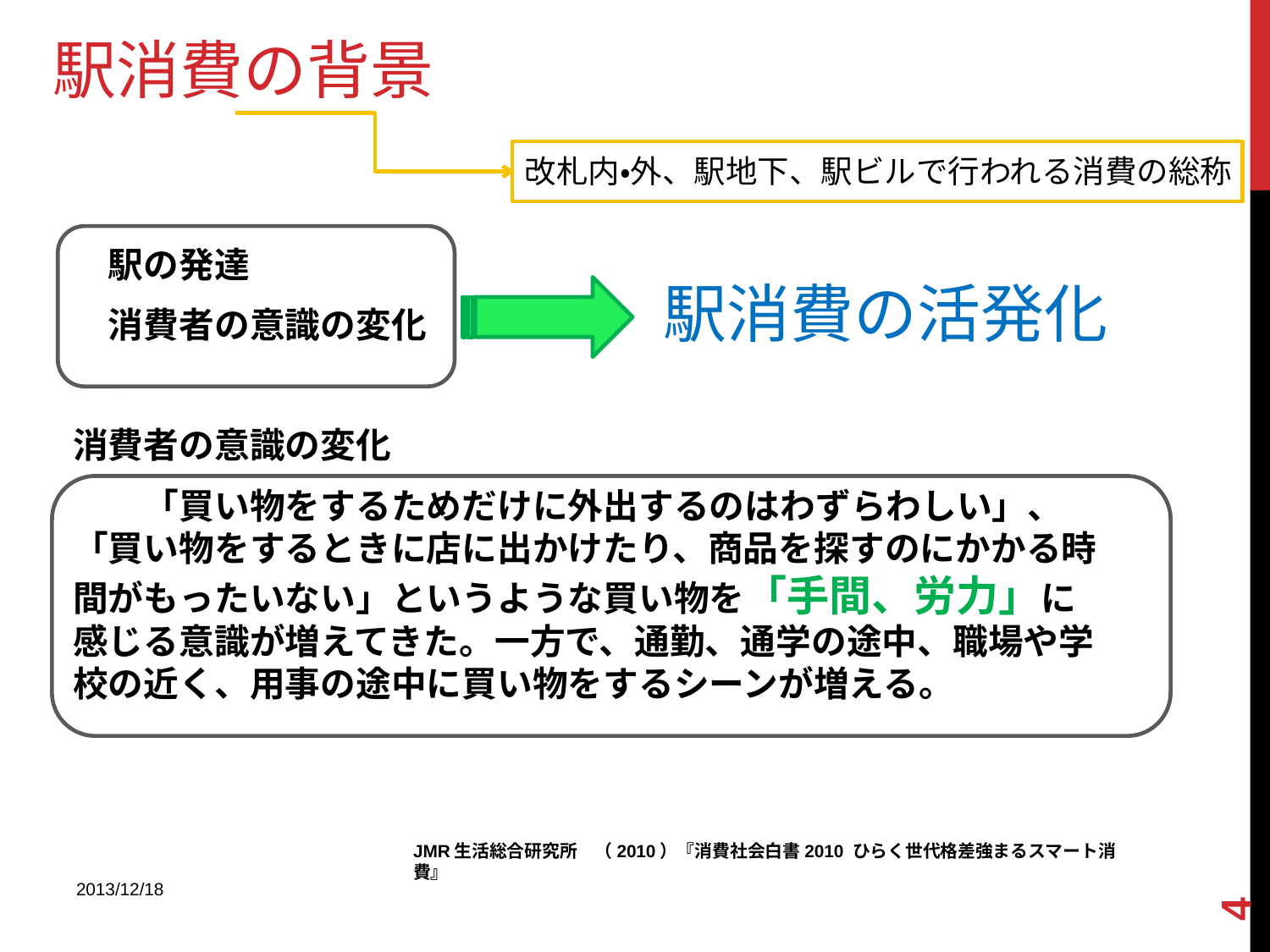

駅消費の背景

改札内・外、駅地下、駅ビルで行われる消費の総称

　駅の発達
　消費者の意識の変化

消費者の意識の変化
　　「買い物をするためだけに外出するのはわずらわしい」、「買い物をするときに店に出かけたり、商品を探すのにかかる時間がもったいない」というような買い物を「手間、労力」に感じる意識が増えてきた。一方で、通勤、通学の途中、職場や学校の近く、用事の途中に買い物をするシーンが増える。
駅消費の活発化

4
JMR生活総合研究所　（2010）『消費社会白書2010 ひらく世代格差強まるスマート消費』
2013/12/18